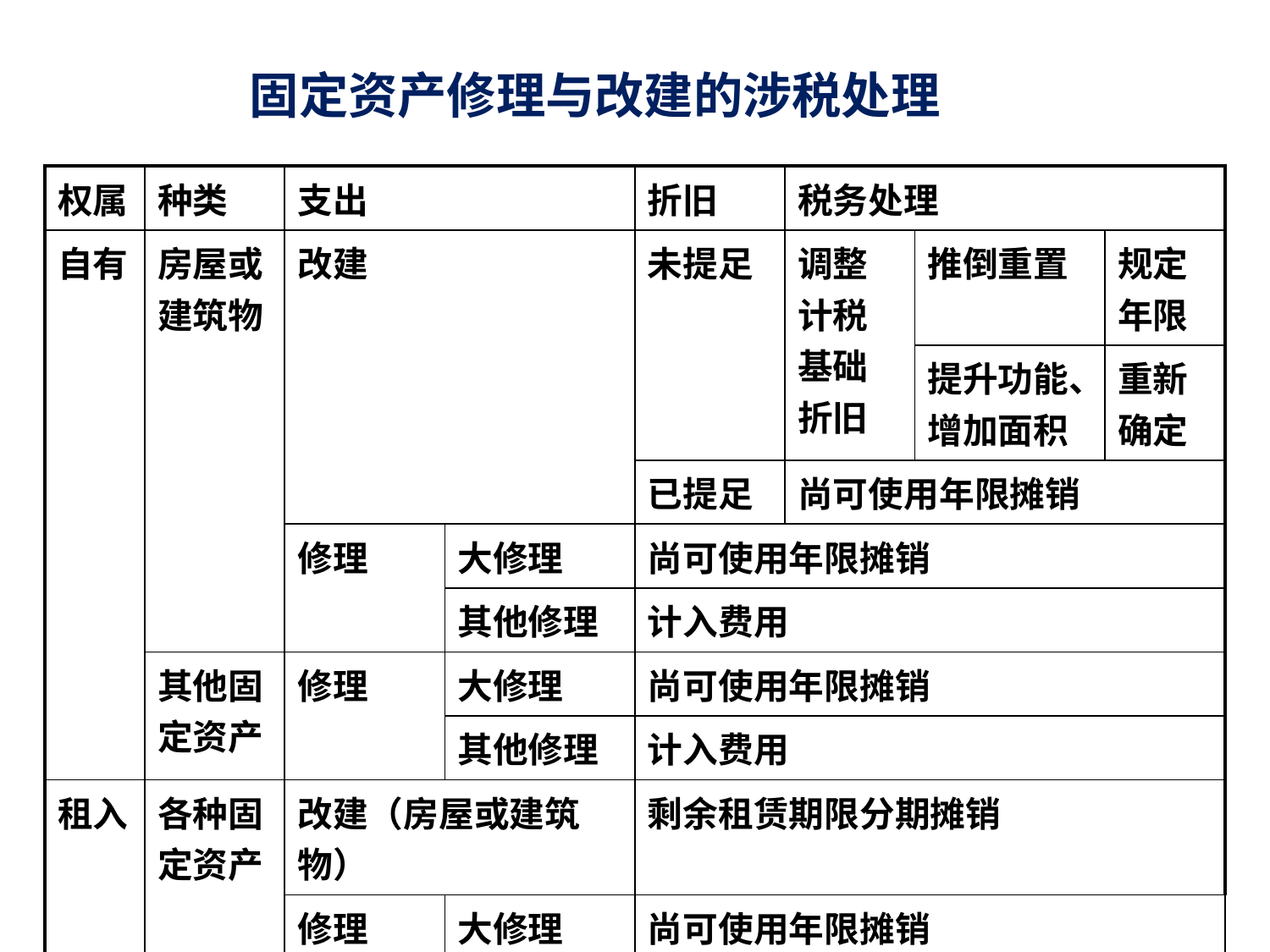

# 固定资产修理与改建的涉税处理
| 权属 | 种类 | 支出 |  | 折旧 | 税务处理 |  |  |
| --- | --- | --- | --- | --- | --- | --- | --- |
| 自有 | 房屋或建筑物 | 改建 |  | 未提足 | 调整计税基础折旧 | 推倒重置 | 规定年限 |
|  |  |  |  |  |  | 提升功能、增加面积 | 重新确定 |
|  |  |  |  | 已提足 | 尚可使用年限摊销 |  |  |
|  |  | 修理 | 大修理 | 尚可使用年限摊销 |  |  |  |
|  |  |  | 其他修理 | 计入费用 |  |  |  |
|  | 其他固定资产 | 修理 | 大修理 | 尚可使用年限摊销 |  |  |  |
|  |  |  | 其他修理 | 计入费用 |  |  |  |
| 租入 | 各种固定资产 | 改建（房屋或建筑物） |  | 剩余租赁期限分期摊销 |  |  |  |
|  |  | 修理 | 大修理 | 尚可使用年限摊销 |  |  |  |
|  |  |  | 其他修理 | 计入费用 |  |  |  |